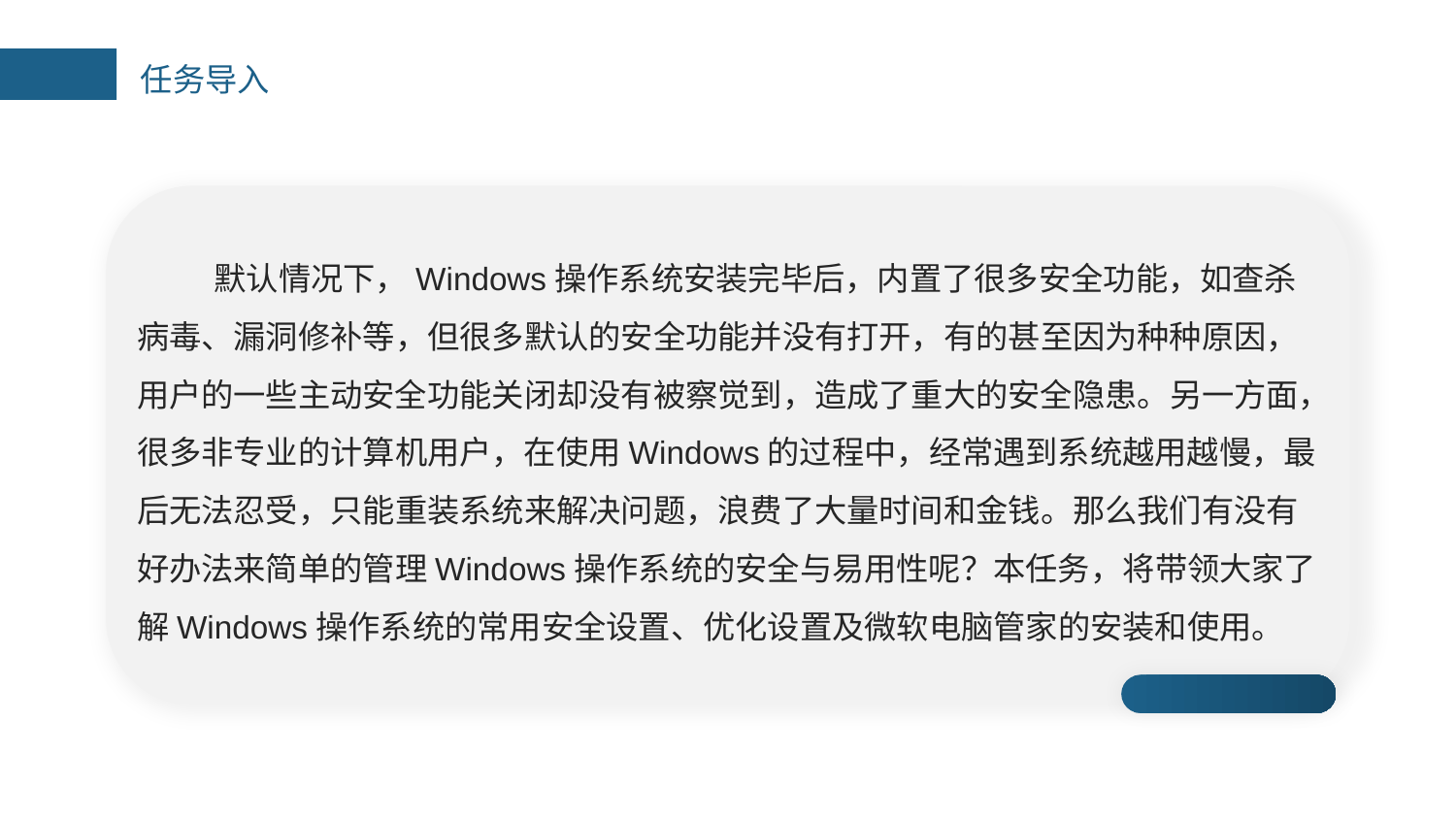

默认情况下，Windows操作系统安装完毕后，内置了很多安全功能，如查杀病毒、漏洞修补等，但很多默认的安全功能并没有打开，有的甚至因为种种原因，用户的一些主动安全功能关闭却没有被察觉到，造成了重大的安全隐患。另一方面，很多非专业的计算机用户，在使用Windows的过程中，经常遇到系统越用越慢，最后无法忍受，只能重装系统来解决问题，浪费了大量时间和金钱。那么我们有没有好办法来简单的管理Windows操作系统的安全与易用性呢？本任务，将带领大家了解Windows操作系统的常用安全设置、优化设置及微软电脑管家的安装和使用。